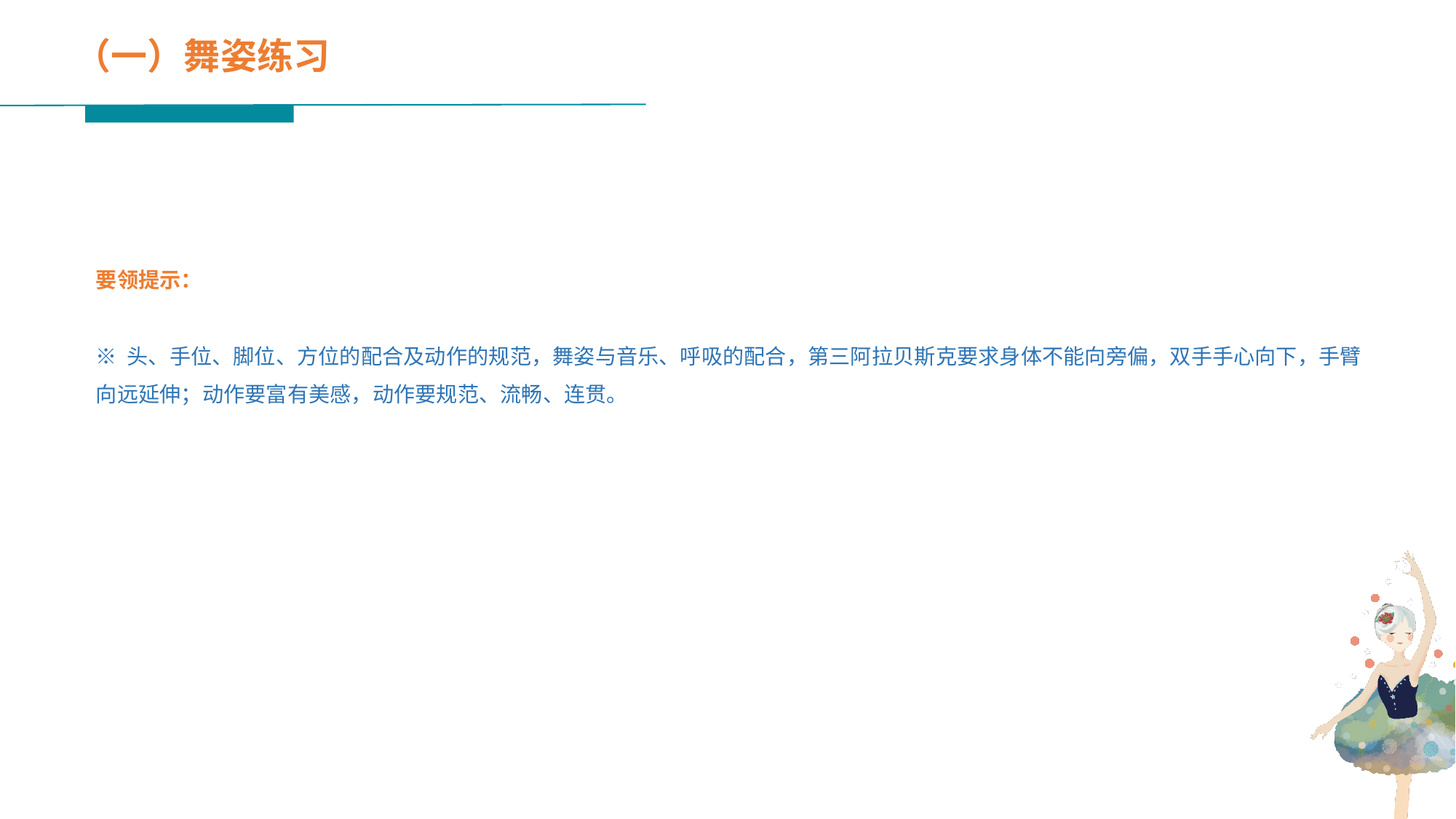

（一）舞姿练习

要领提示：

※ 头、手位、脚位、方位的配合及动作的规范，舞姿与音乐、呼吸的配合，第三阿拉贝斯克要求身体不能向旁偏，双手手心向下，手臂向远延伸；动作要富有美感，动作要规范、流畅、连贯。